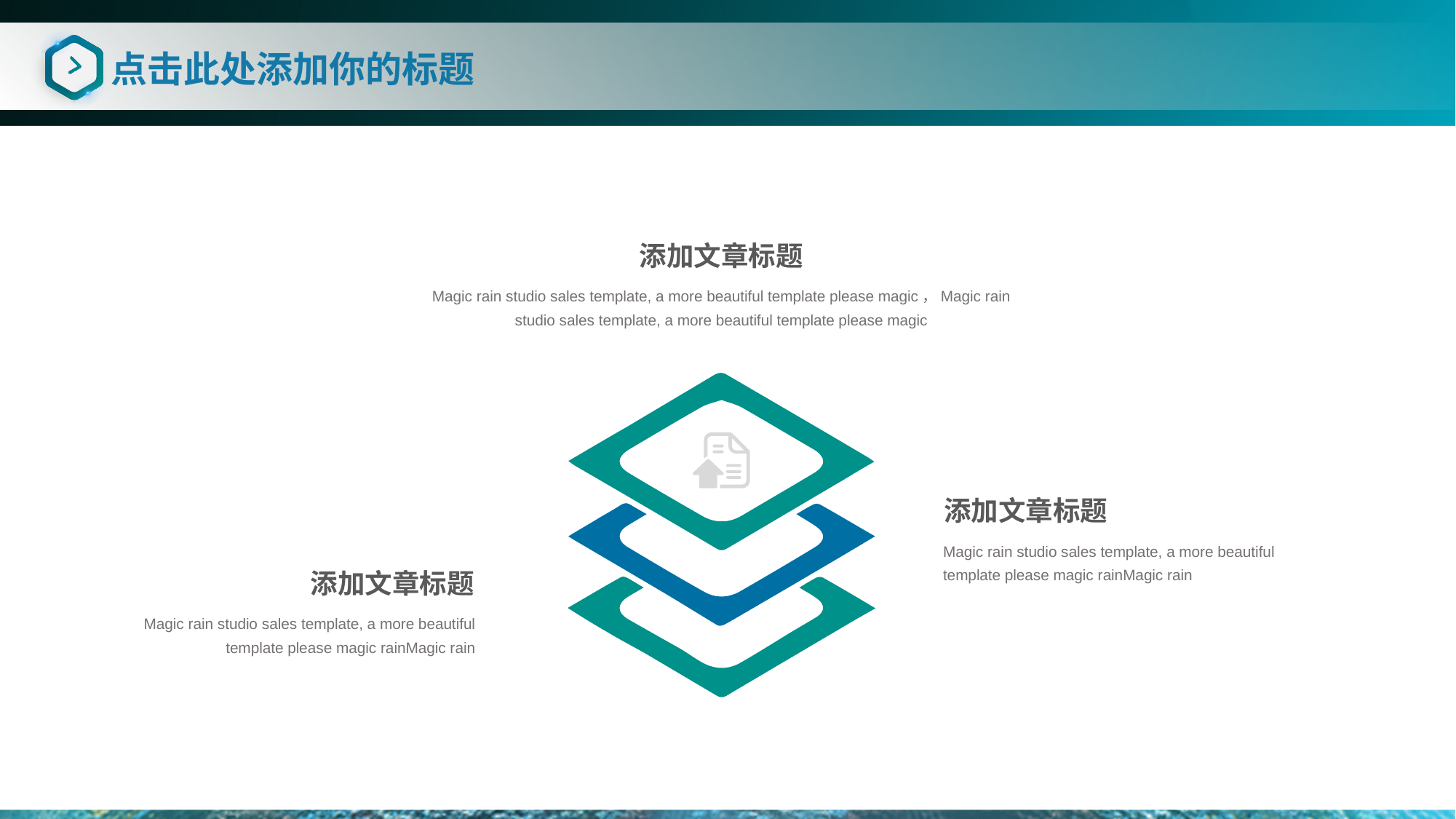

# 点击此处添加你的标题
添加文章标题
Magic rain studio sales template, a more beautiful template please magic，Magic rain studio sales template, a more beautiful template please magic

添加文章标题
Magic rain studio sales template, a more beautiful template please magic rainMagic rain

添加文章标题
Magic rain studio sales template, a more beautiful template please magic rainMagic rain